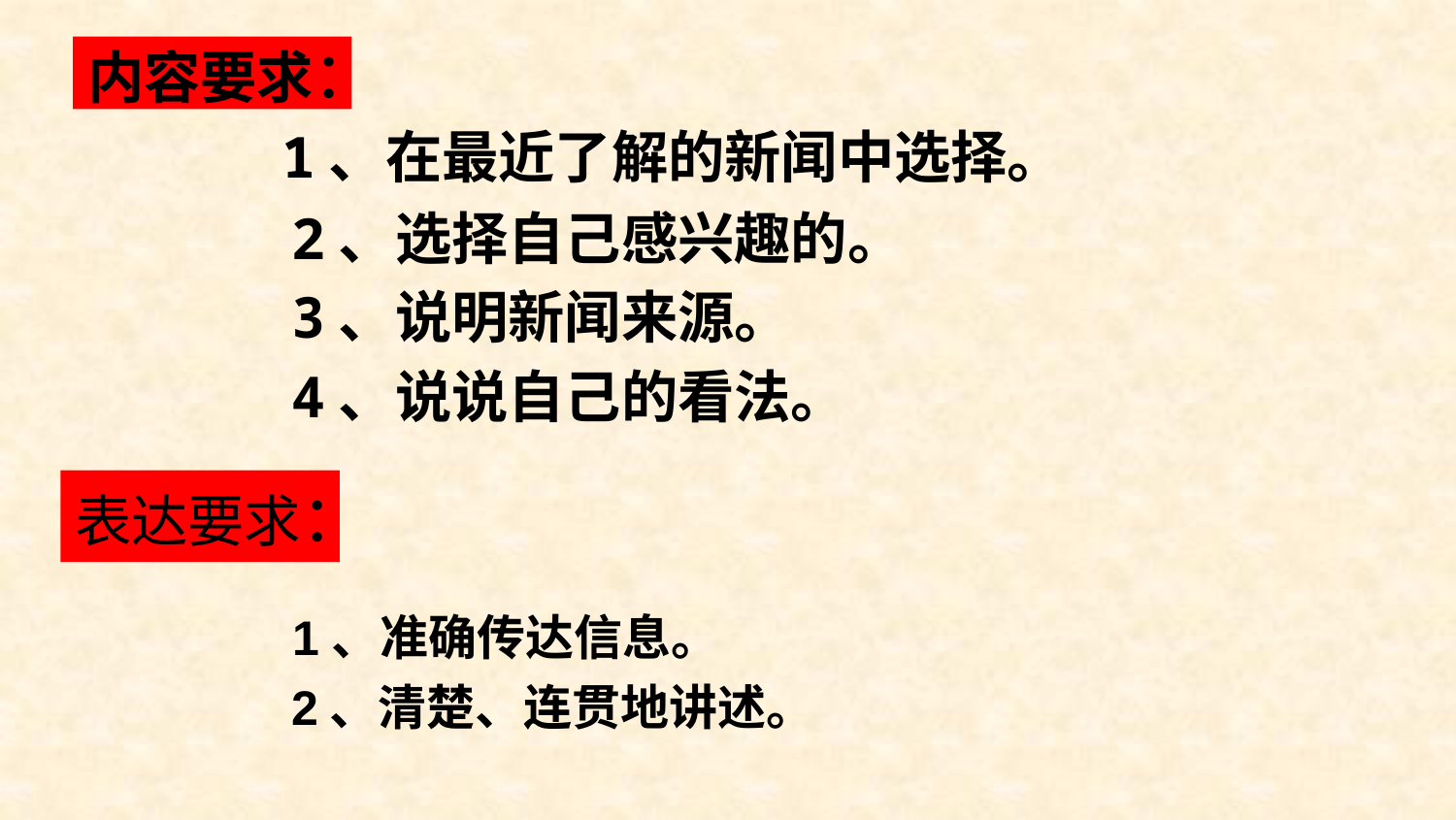

# 内容要求：
     1、在最近了解的新闻中选择。
      2、选择自己感兴趣的。
      3、说明新闻来源。
      4、说说自己的看法。

             1、准确传达信息。
               2、清楚、连贯地讲述。

表达要求：